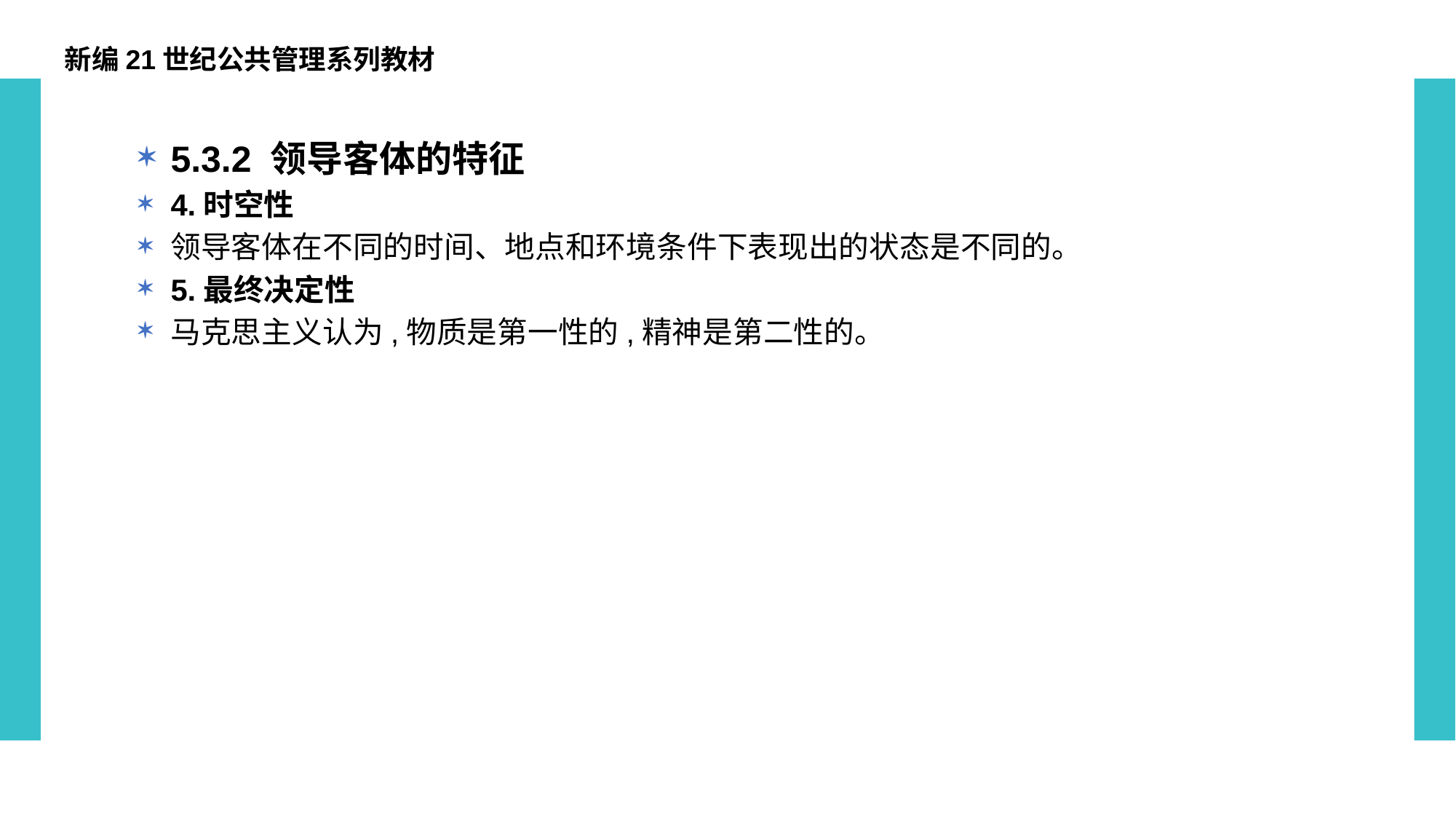

新编21世纪公共管理系列教材
5.3.2 领导客体的特征
4.时空性
领导客体在不同的时间、地点和环境条件下表现出的状态是不同的。
5.最终决定性
马克思主义认为,物质是第一性的,精神是第二性的。